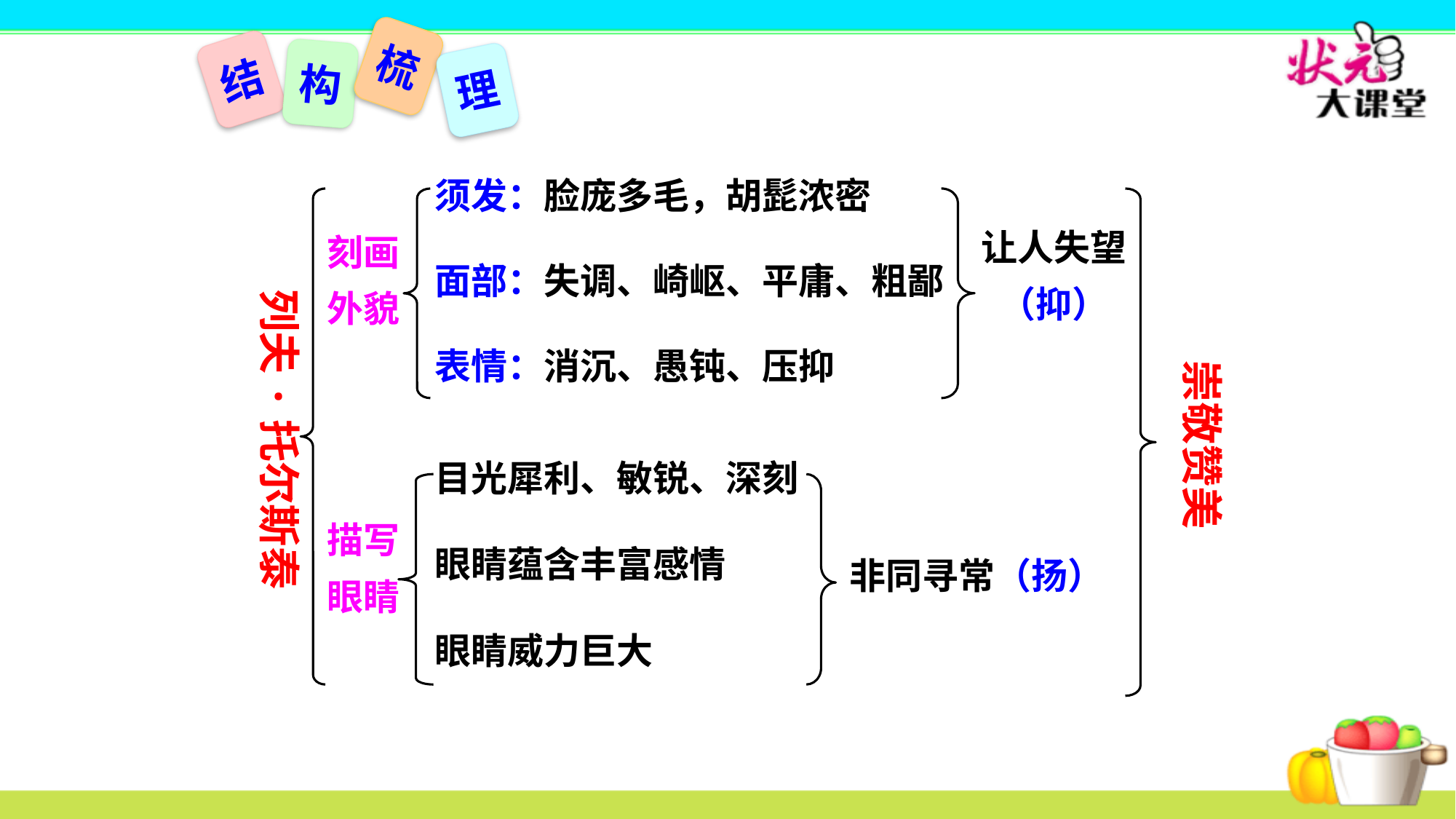

梳
结
构
理
须发：脸庞多毛，胡髭浓密

让人失望（抑）
列夫·托尔斯泰
刻画外貌
面部：失调、崎岖、平庸、粗鄙
崇敬赞美
表情：消沉、愚钝、压抑
目光犀利、敏锐、深刻

描写眼睛
非同寻常（扬）
眼睛蕴含丰富感情
眼睛威力巨大